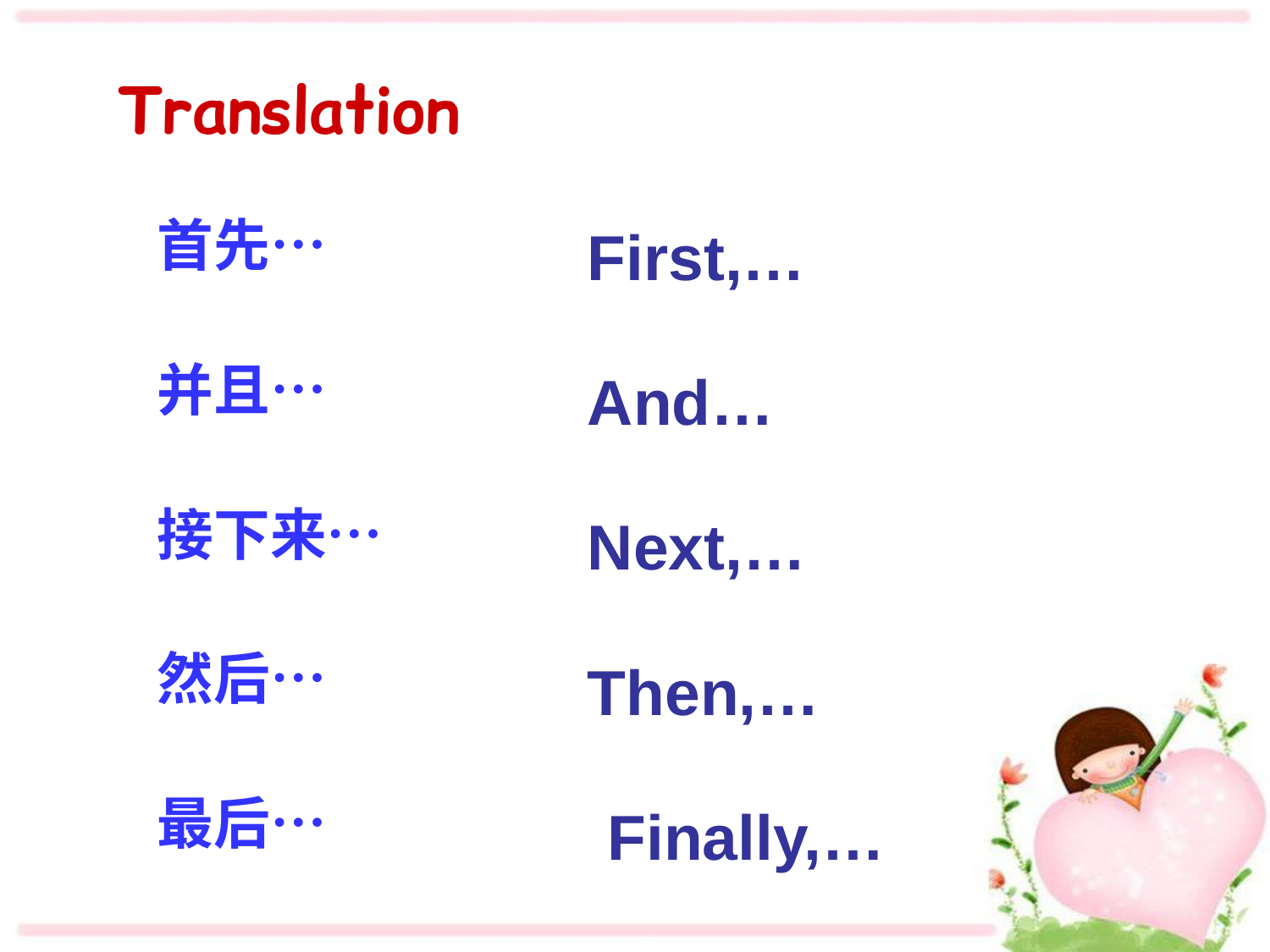

Translation
First,…
首先…

并且…

接下来…

然后…

最后…

And…
Next,…
Then,…
 Finally,…